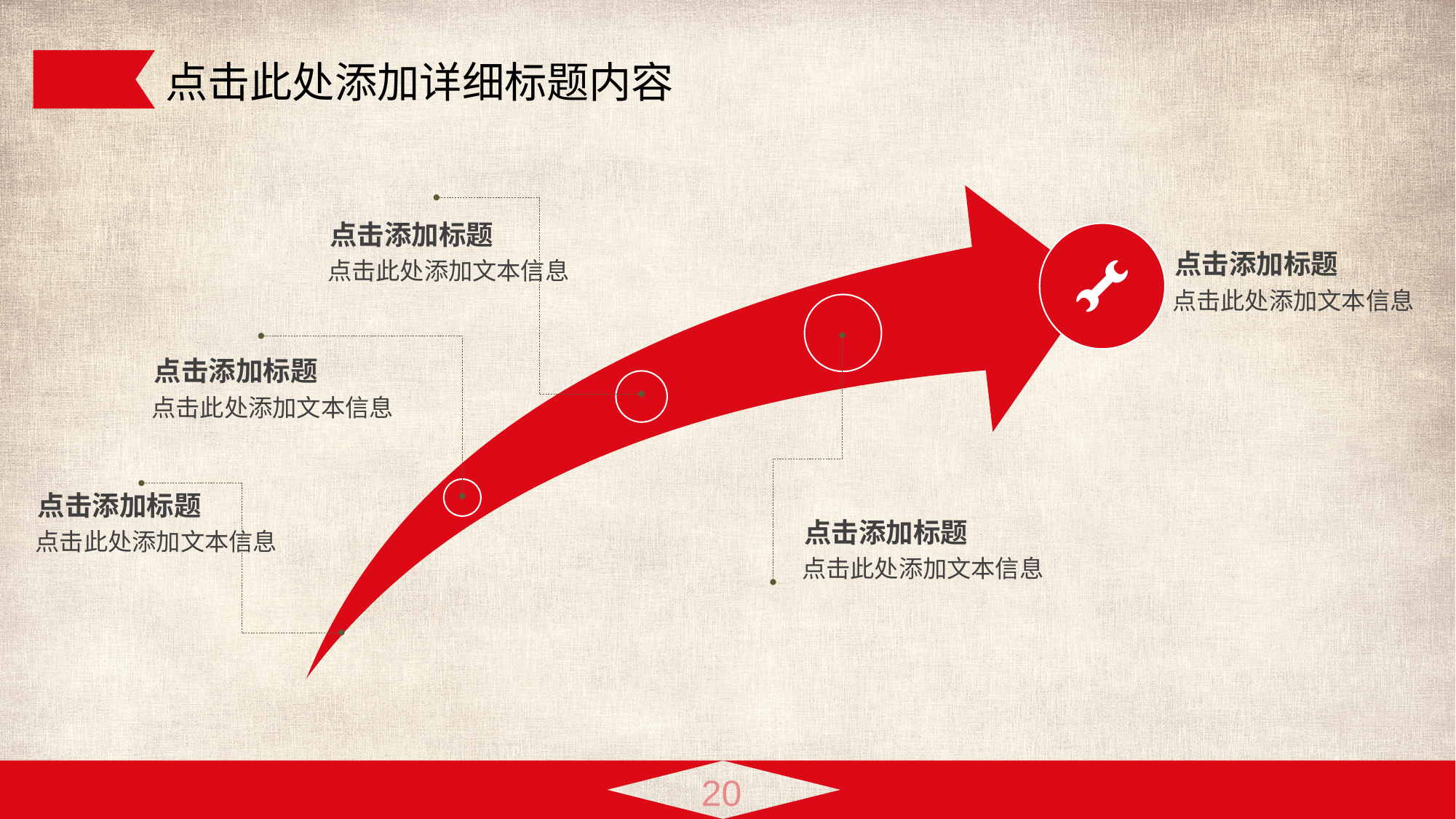

点击此处添加详细标题内容

点击添加标题
点击此处添加文本信息

点击添加标题
点击此处添加文本信息

点击添加标题
点击此处添加文本信息

点击添加标题
点击此处添加文本信息
点击添加标题
点击此处添加文本信息
20